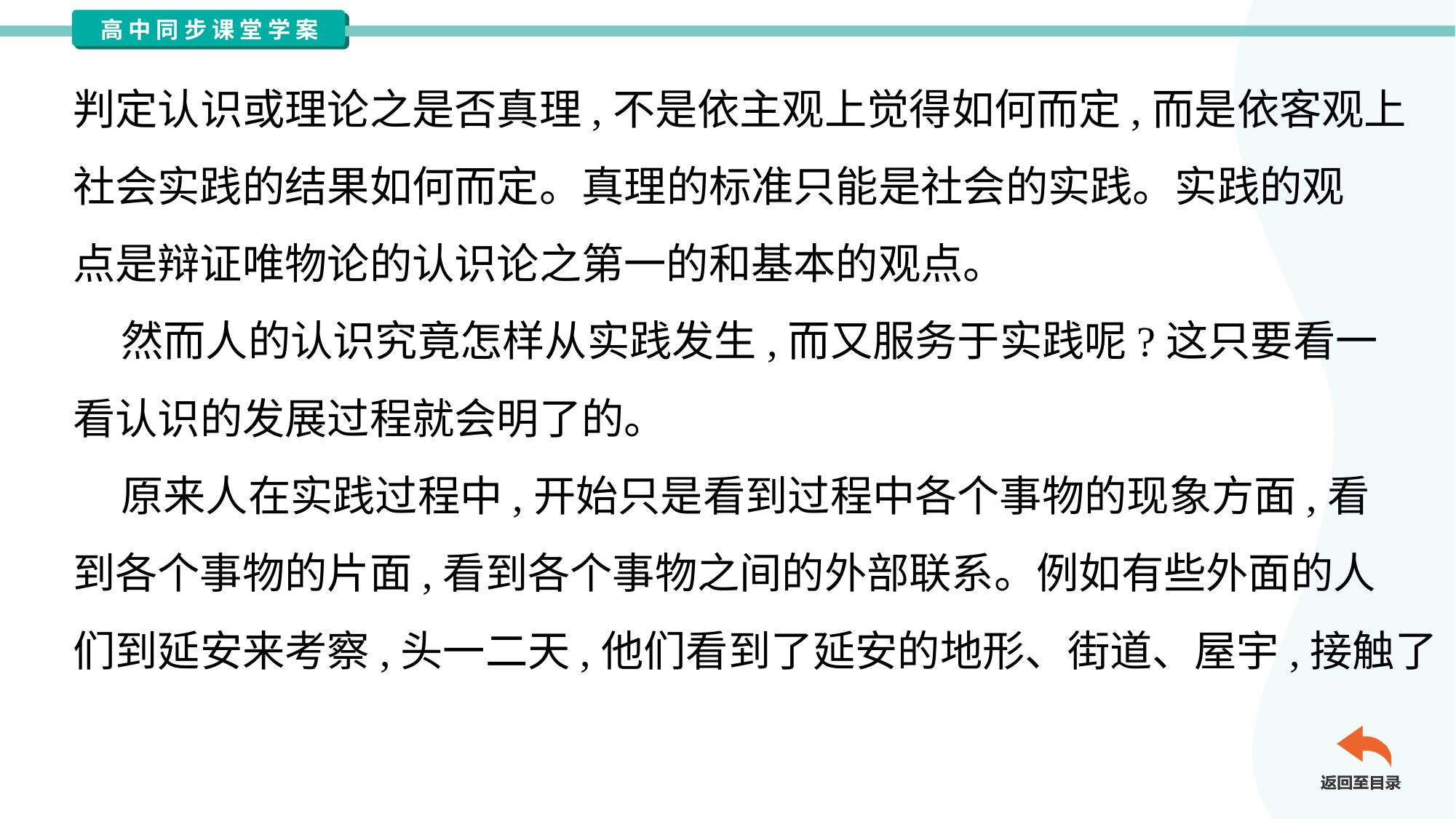

判定认识或理论之是否真理,不是依主观上觉得如何而定,而是依客观上
社会实践的结果如何而定。真理的标准只能是社会的实践。实践的观
点是辩证唯物论的认识论之第一的和基本的观点。
    然而人的认识究竟怎样从实践发生,而又服务于实践呢?这只要看一
看认识的发展过程就会明了的。
    原来人在实践过程中,开始只是看到过程中各个事物的现象方面,看
到各个事物的片面,看到各个事物之间的外部联系。例如有些外面的人
们到延安来考察,头一二天,他们看到了延安的地形、街道、屋宇,接触了